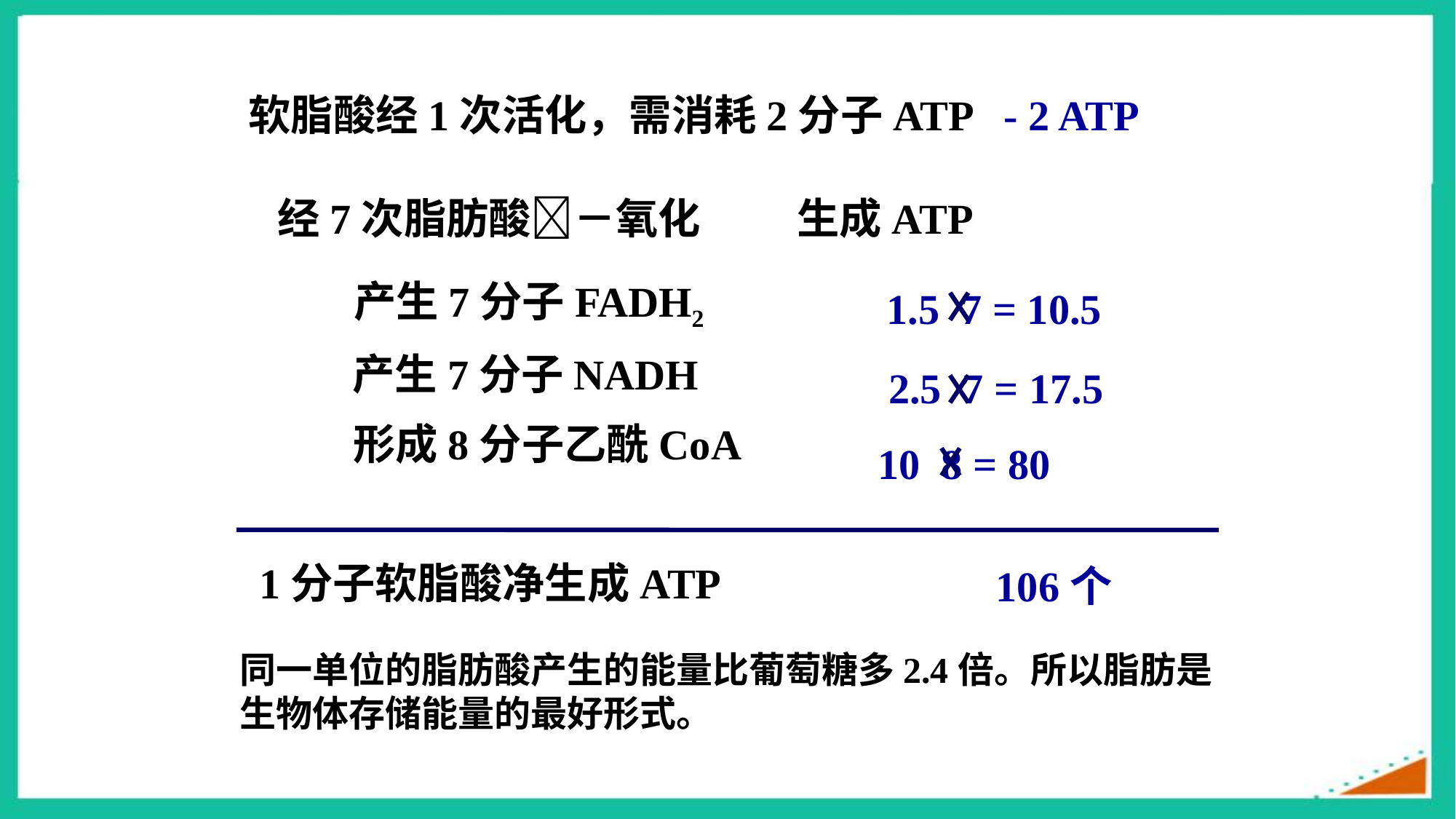

软脂酸经1次活化，需消耗2分子ATP   - 2 ATP
经7次脂肪酸β－氧化          生成ATP
产生7分子FADH2
1.5  7 = 10.5

产生7分子NADH
2.5  7 = 17.5

形成8分子乙酰CoA
 10  8 = 80

 1分子软脂酸净生成ATP
106个
同一单位的脂肪酸产生的能量比葡萄糖多2.4倍。所以脂肪是生物体存储能量的最好形式。